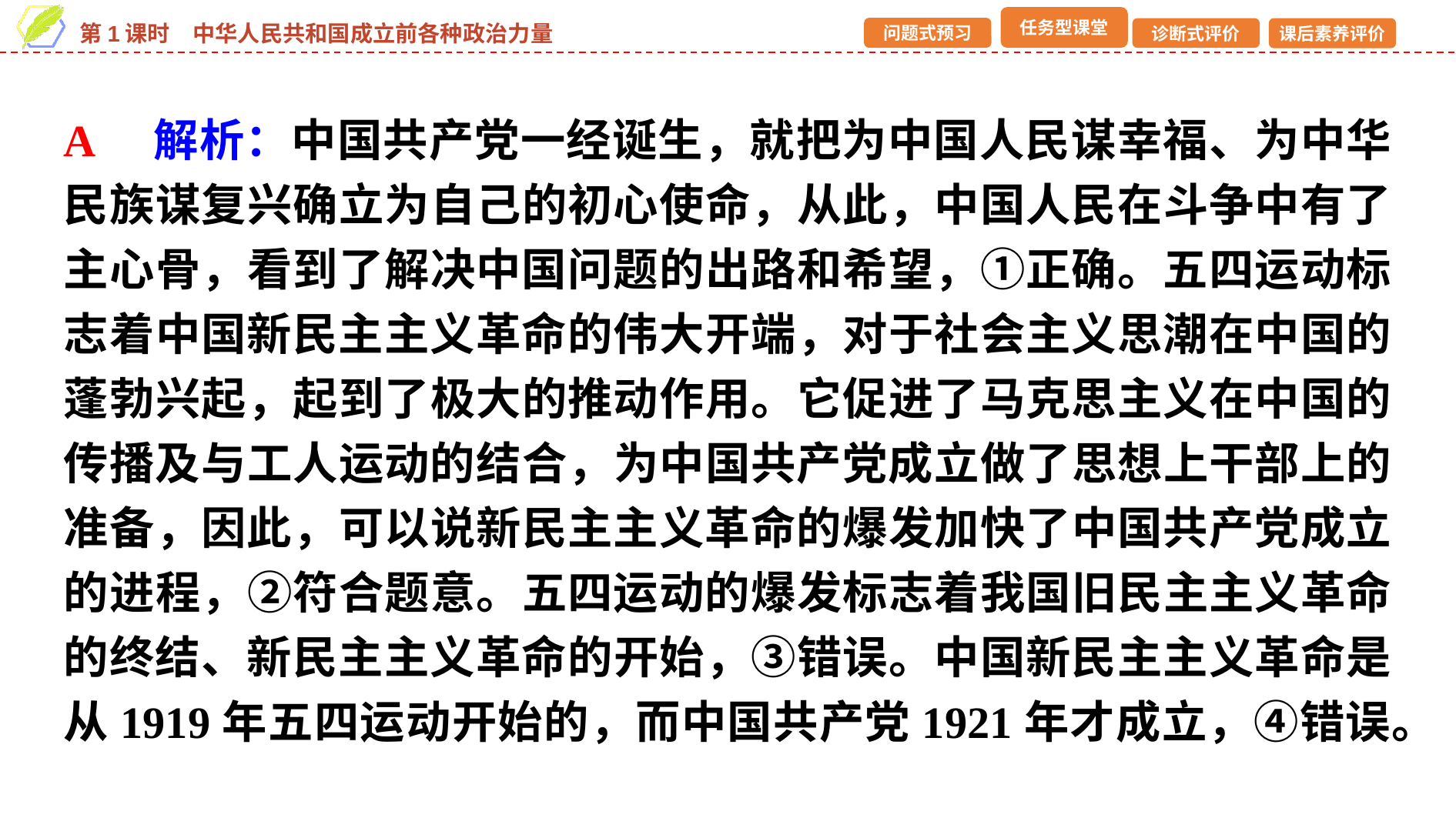

A　解析：中国共产党一经诞生，就把为中国人民谋幸福、为中华民族谋复兴确立为自己的初心使命，从此，中国人民在斗争中有了主心骨，看到了解决中国问题的出路和希望，①正确。五四运动标志着中国新民主主义革命的伟大开端，对于社会主义思潮在中国的蓬勃兴起，起到了极大的推动作用。它促进了马克思主义在中国的传播及与工人运动的结合，为中国共产党成立做了思想上干部上的准备，因此，可以说新民主主义革命的爆发加快了中国共产党成立的进程，②符合题意。五四运动的爆发标志着我国旧民主主义革命的终结、新民主主义革命的开始，③错误。中国新民主主义革命是从1919年五四运动开始的，而中国共产党1921年才成立，④错误。